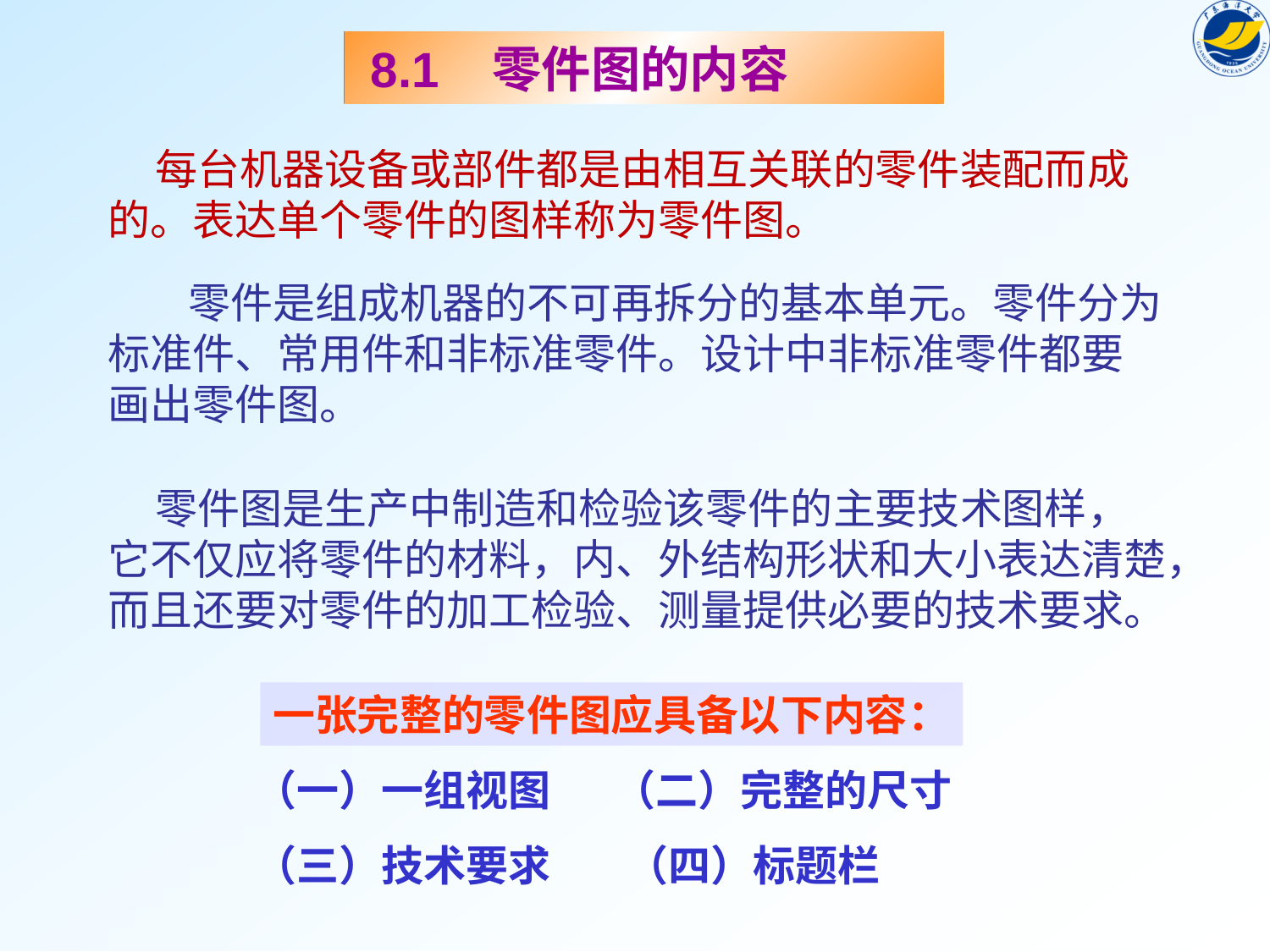

8.1   零件图的内容
    每台机器设备或部件都是由相互关联的零件装配而成的。表达单个零件的图样称为零件图。
         零件是组成机器的不可再拆分的基本单元。零件分为标准件、常用件和非标准零件。设计中非标准零件都要画出零件图。
    零件图是生产中制造和检验该零件的主要技术图样，它不仅应将零件的材料，内、外结构形状和大小表达清楚，而且还要对零件的加工检验、测量提供必要的技术要求。
一张完整的零件图应具备以下内容：
（一）一组视图
（二）完整的尺寸
（四）标题栏
（三）技术要求